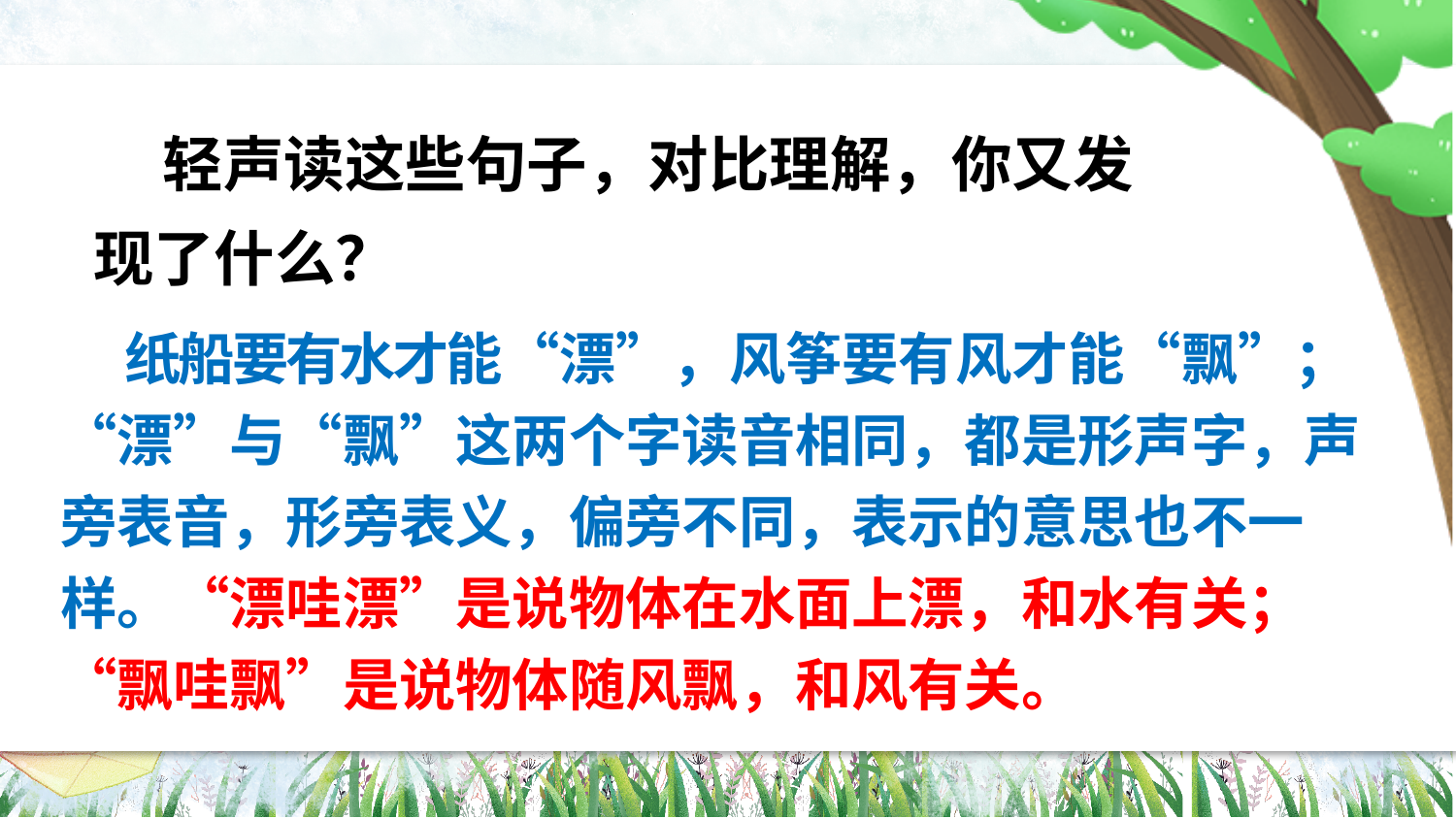

轻声读这些句子，对比理解，你又发现了什么？
    纸船要有水才能“漂”，风筝要有风才能“飘”；“漂”与“飘”这两个字读音相同，都是形声字，声旁表音，形旁表义，偏旁不同，表示的意思也不一样。“漂哇漂”是说物体在水面上漂，和水有关；“飘哇飘”是说物体随风飘，和风有关。